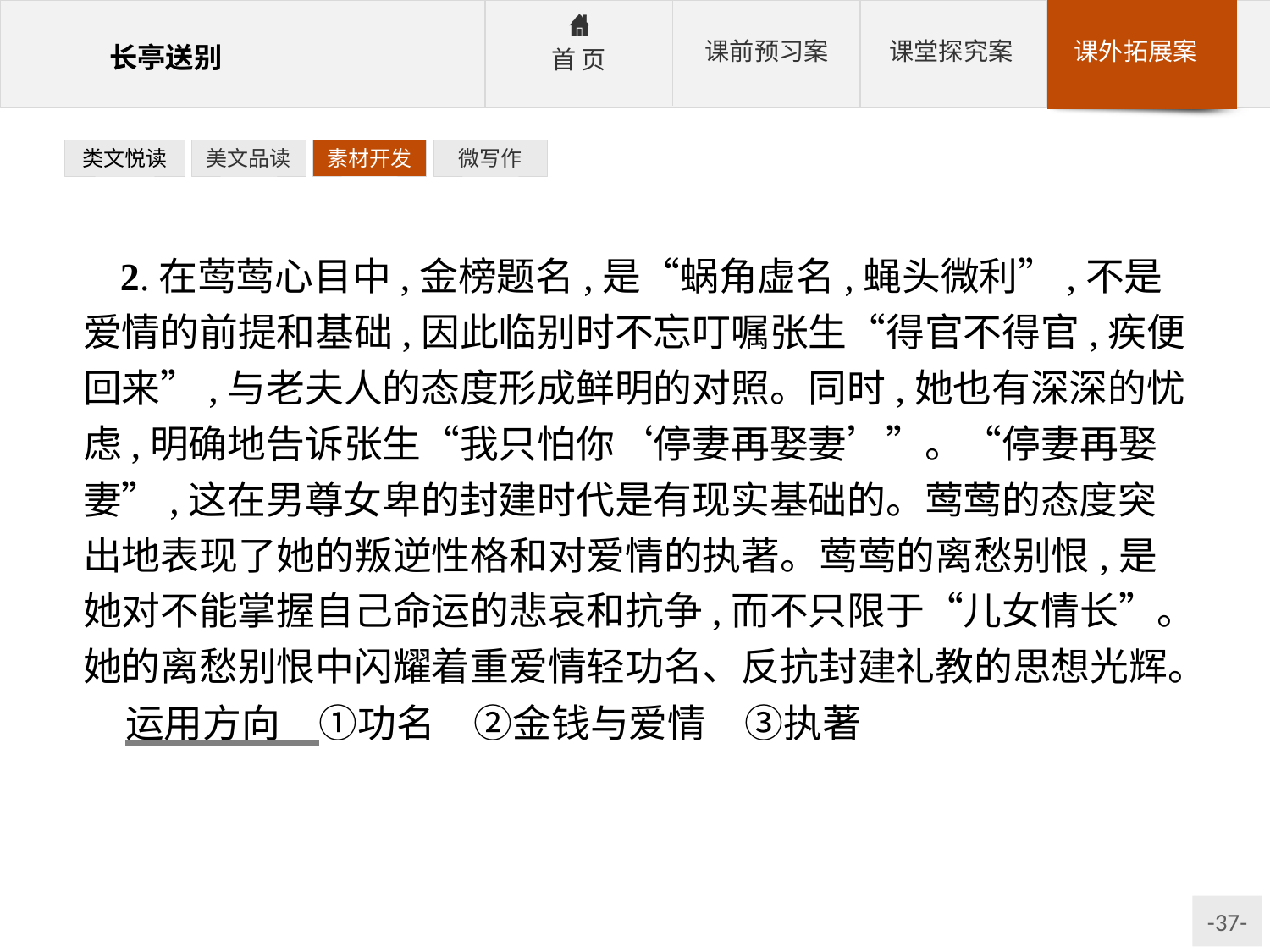

类文悦读
美文品读
素材开发
微写作
2.在莺莺心目中,金榜题名,是“蜗角虚名,蝇头微利”,不是爱情的前提和基础,因此临别时不忘叮嘱张生“得官不得官,疾便回来”,与老夫人的态度形成鲜明的对照。同时,她也有深深的忧虑,明确地告诉张生“我只怕你‘停妻再娶妻’”。“停妻再娶妻”,这在男尊女卑的封建时代是有现实基础的。莺莺的态度突出地表现了她的叛逆性格和对爱情的执著。莺莺的离愁别恨,是她对不能掌握自己命运的悲哀和抗争,而不只限于“儿女情长”。她的离愁别恨中闪耀着重爱情轻功名、反抗封建礼教的思想光辉。
运用方向　①功名　②金钱与爱情　③执著